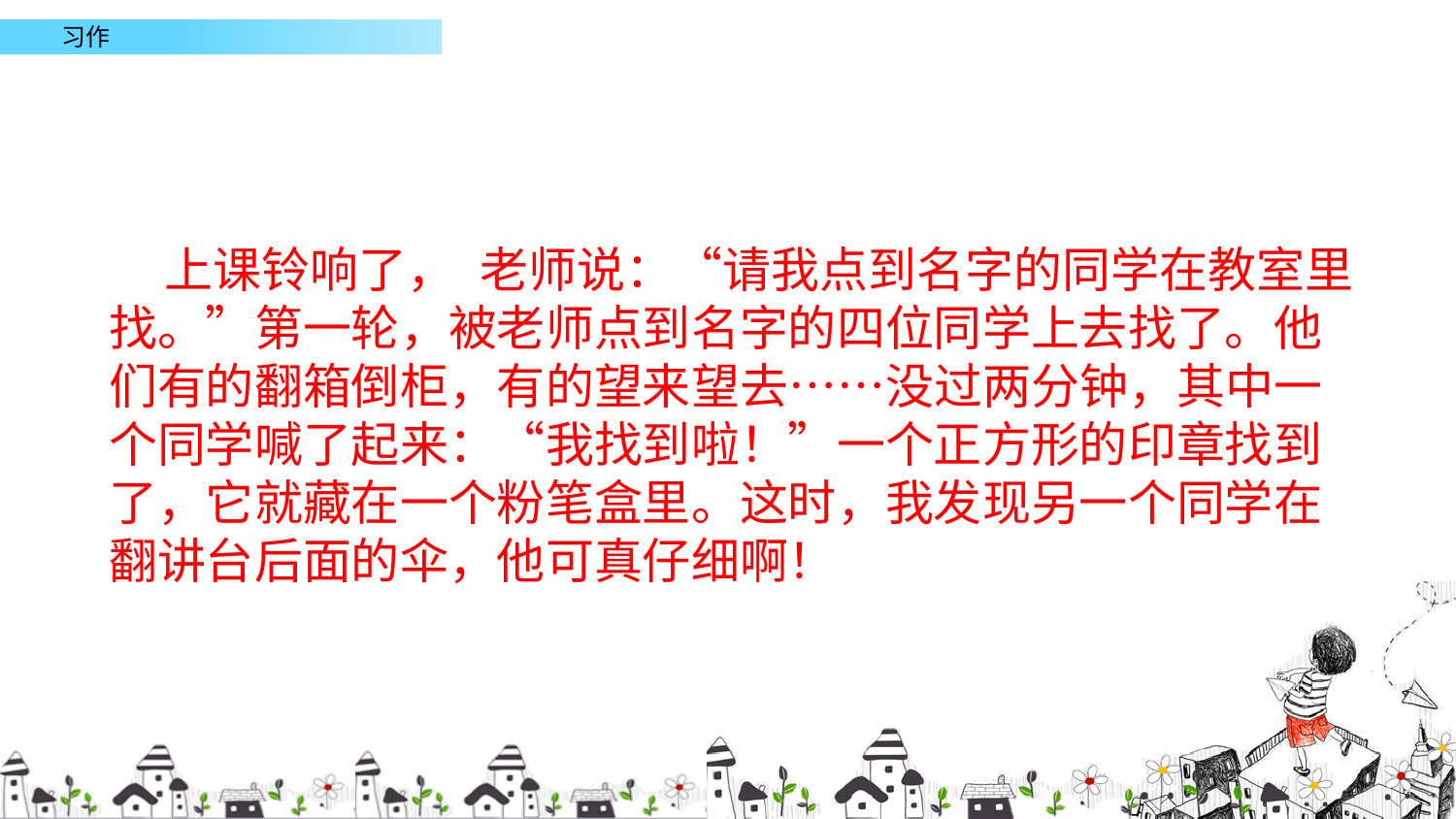

上课铃响了， 老师说：“请我点到名字的同学在教室里找。”第一轮，被老师点到名字的四位同学上去找了。他们有的翻箱倒柜，有的望来望去……没过两分钟，其中一个同学喊了起来：“我找到啦！”一个正方形的印章找到了，它就藏在一个粉笔盒里。这时，我发现另一个同学在翻讲台后面的伞，他可真仔细啊！